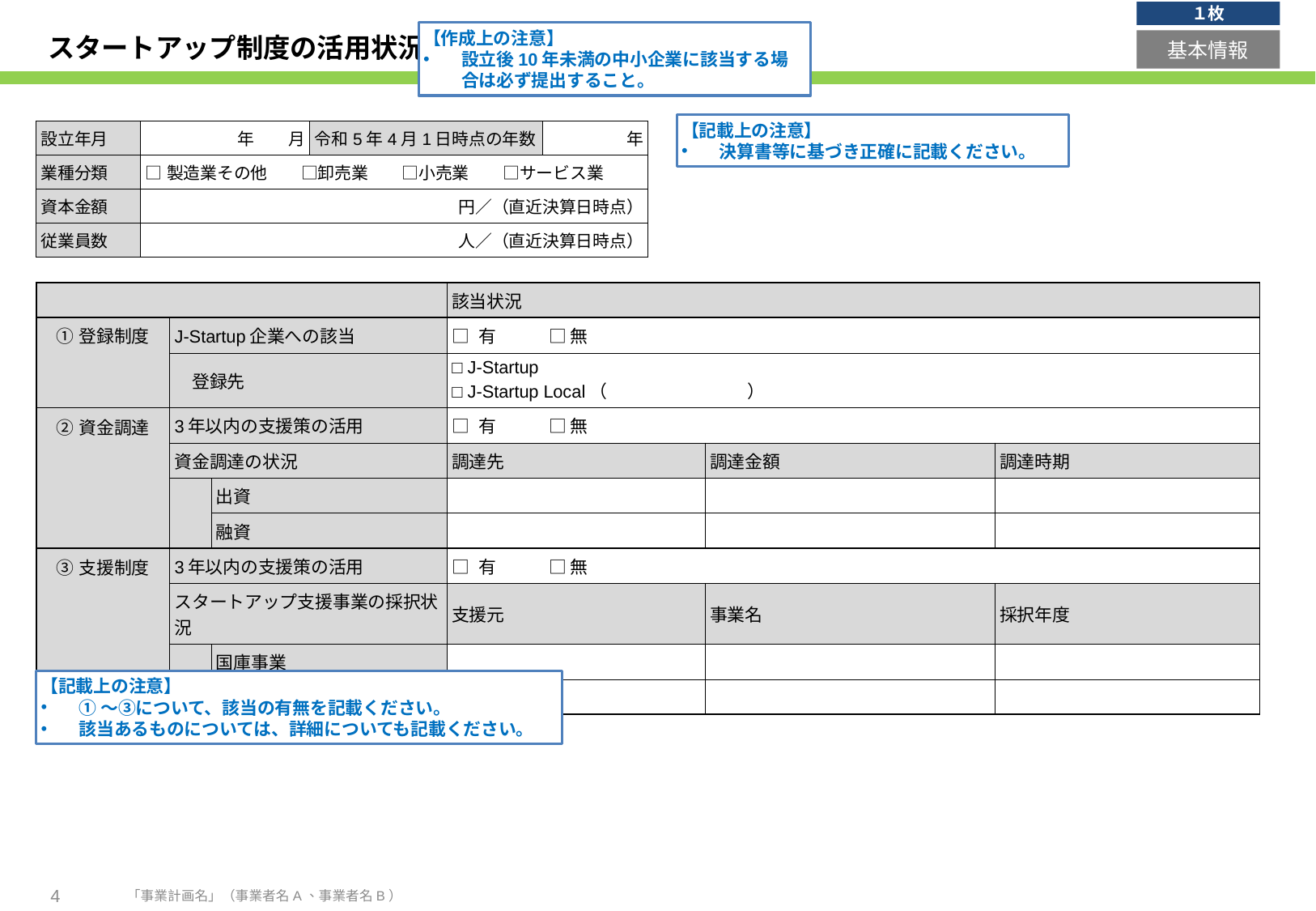

１枚
【作成上の注意】
設立後10年未満の中小企業に該当する場合は必ず提出すること。
# スタートアップ制度の活用状況
基本情報
【記載上の注意】
決算書等に基づき正確に記載ください。
| 設立年月 | 年　　月 | 令和5年4月1日時点の年数 | 年 |
| --- | --- | --- | --- |
| 業種分類 | □製造業その他　　□卸売業　　□小売業　　□サービス業 |  |  |
| 資本金額 | 円／（直近決算日時点） |  |  |
| 従業員数 | 人／（直近決算日時点） |  |  |
|  | 要件 | 要件 | 該当状況 |  |  |
| --- | --- | --- | --- | --- | --- |
| ①登録制度 | J-Startup企業への該当 | J-Startup企業への該当有無 | □ 有　　　□ 無 |  |  |
|  | 登録先 | 登録先 | □ J-Startup □ J-Startup Local（　　　　　　　　） |  |  |
| ②資金調達 | 3年以内の支援策の活用 |  | □ 有　　　□ 無 |  |  |
|  | 資金調達の状況 |  | 調達先 | 調達金額 | 調達時期 |
|  |  | 出資 |  |  |  |
|  |  | 融資 |  |  |  |
| ③支援制度 | 3年以内の支援策の活用 |  | □ 有　　　□ 無 |  |  |
|  | スタートアップ支援事業の採択状況 |  | 支援元 | 事業名 | 採択年度 |
|  |  | 国庫事業 |  |  |  |
|  |  | 都道府県／市町村事業 |  |  |  |
【記載上の注意】
①～③について、該当の有無を記載ください。
該当あるものについては、詳細についても記載ください。
4
「事業計画名」（事業者名A、事業者名B）